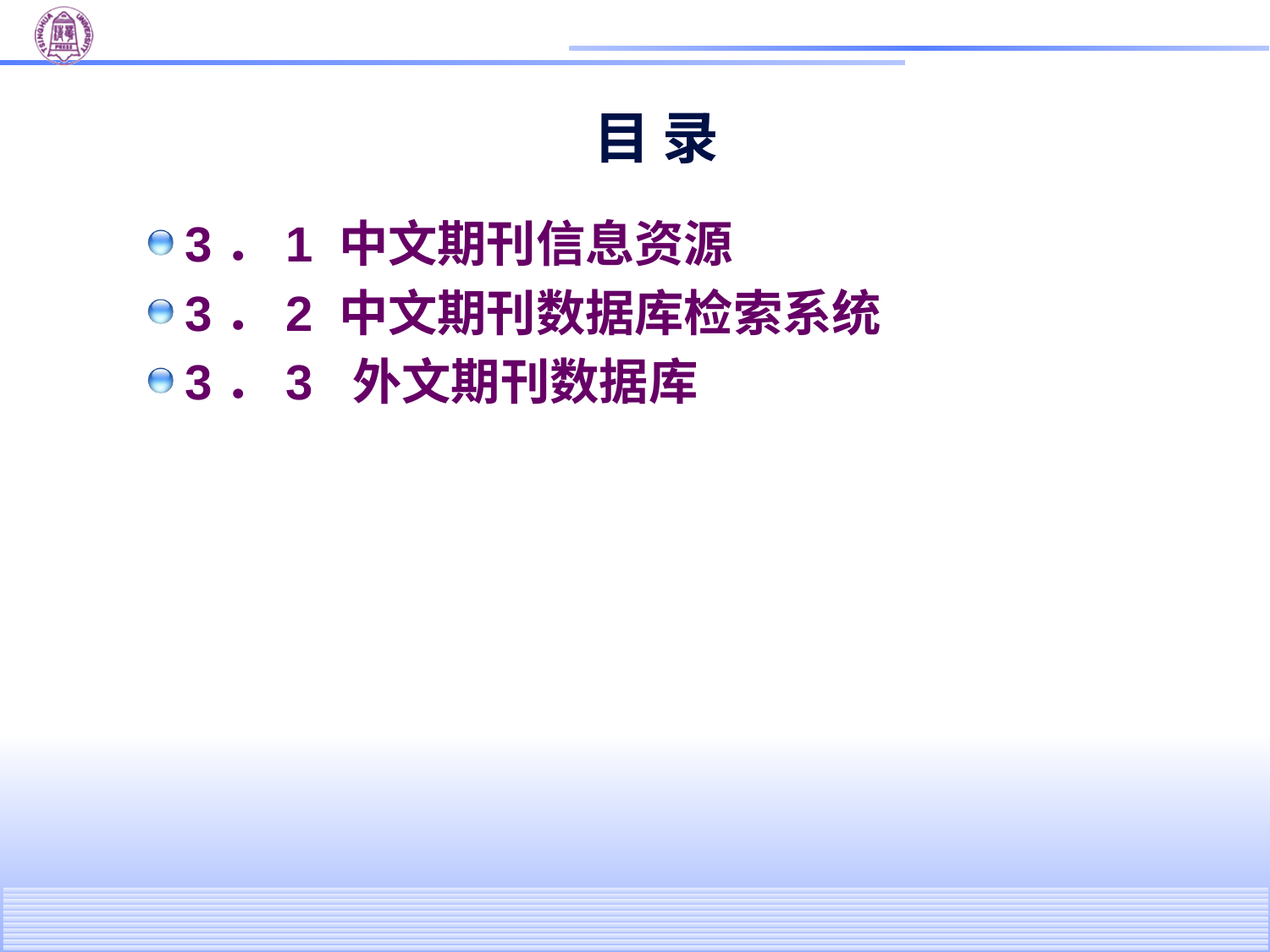

# 目 录
3．1 中文期刊信息资源
3．2 中文期刊数据库检索系统
3．3  外文期刊数据库